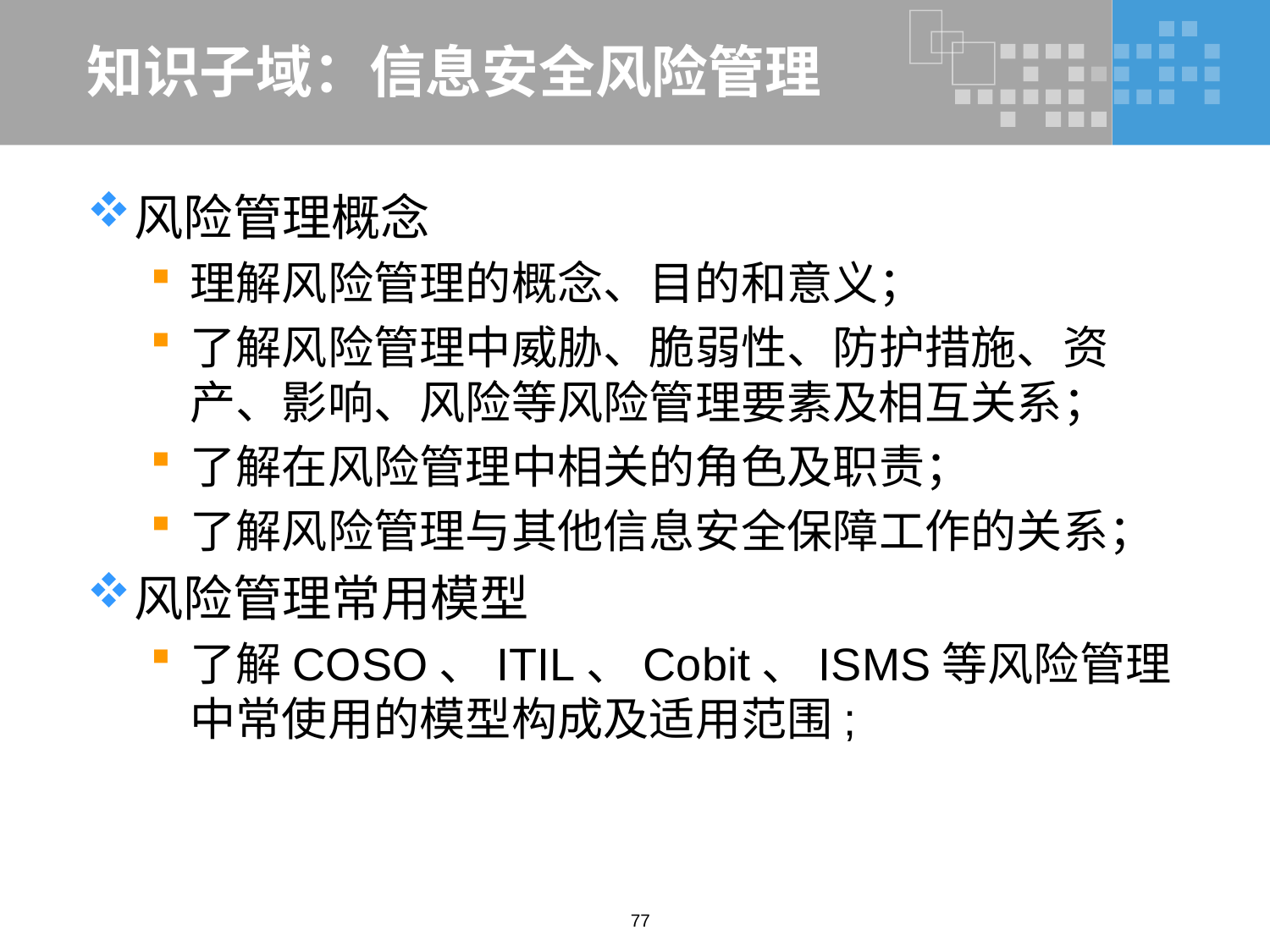

# 知识子域：信息安全风险管理
风险管理概念
理解风险管理的概念、目的和意义；
了解风险管理中威胁、脆弱性、防护措施、资产、影响、风险等风险管理要素及相互关系；
了解在风险管理中相关的角色及职责；
了解风险管理与其他信息安全保障工作的关系；
风险管理常用模型
了解COSO、ITIL、Cobit、ISMS等风险管理中常使用的模型构成及适用范围;

77